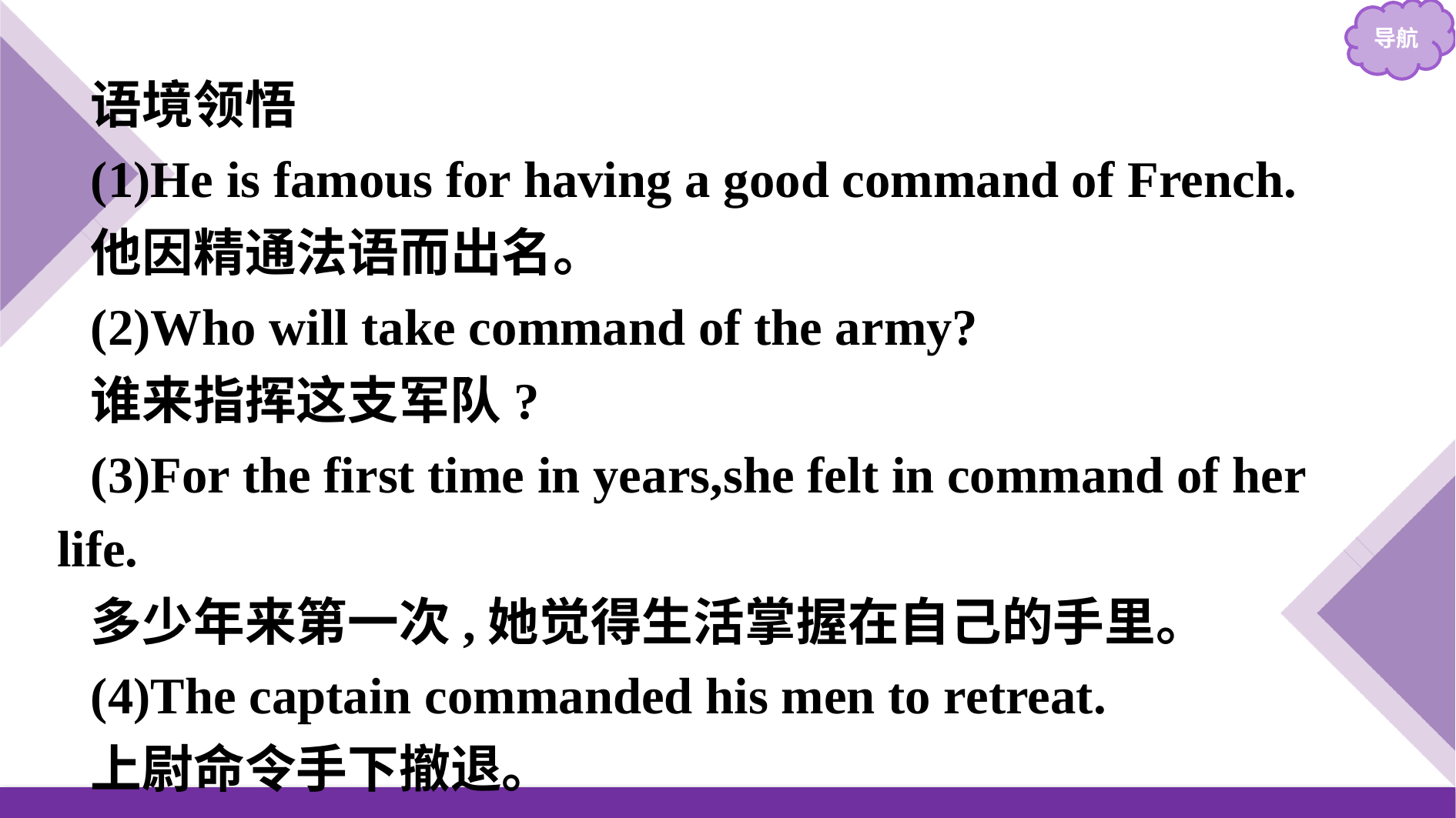

语境领悟
(1)He is famous for having a good command of French.
他因精通法语而出名。
(2)Who will take command of the army?
谁来指挥这支军队?
(3)For the first time in years,she felt in command of her life.
多少年来第一次,她觉得生活掌握在自己的手里。
(4)The captain commanded his men to retreat.
上尉命令手下撤退。